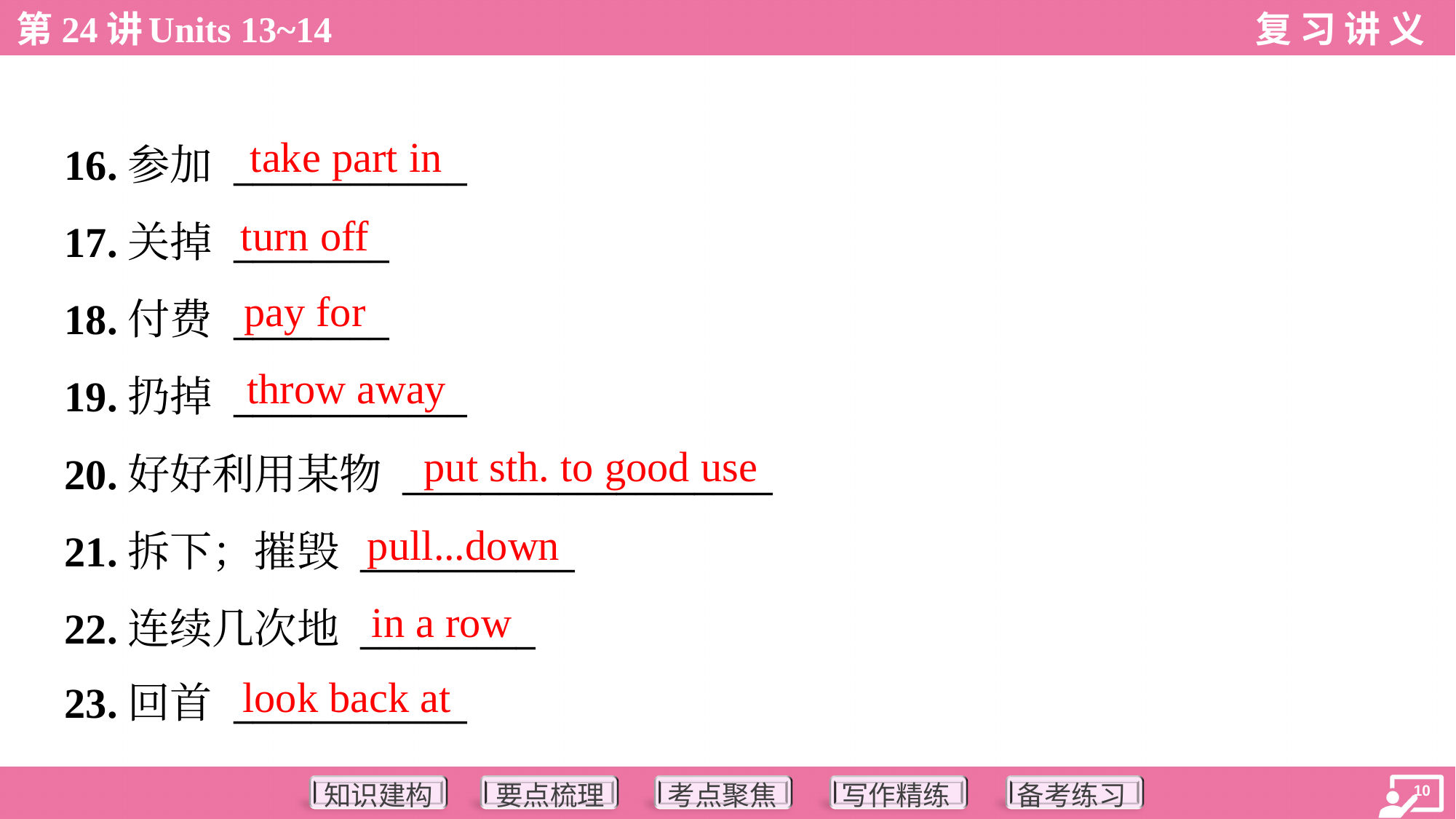

take part in
16.参加 ____________
17.关掉 ________
18.付费 ________
19.扔掉 ____________
20.好好利用某物 ___________________
21.拆下；摧毁 ___________
22.连续几次地 _________
23.回首 ____________
turn off
pay for
throw away
put sth. to good use
pull...down
in a row
look back at